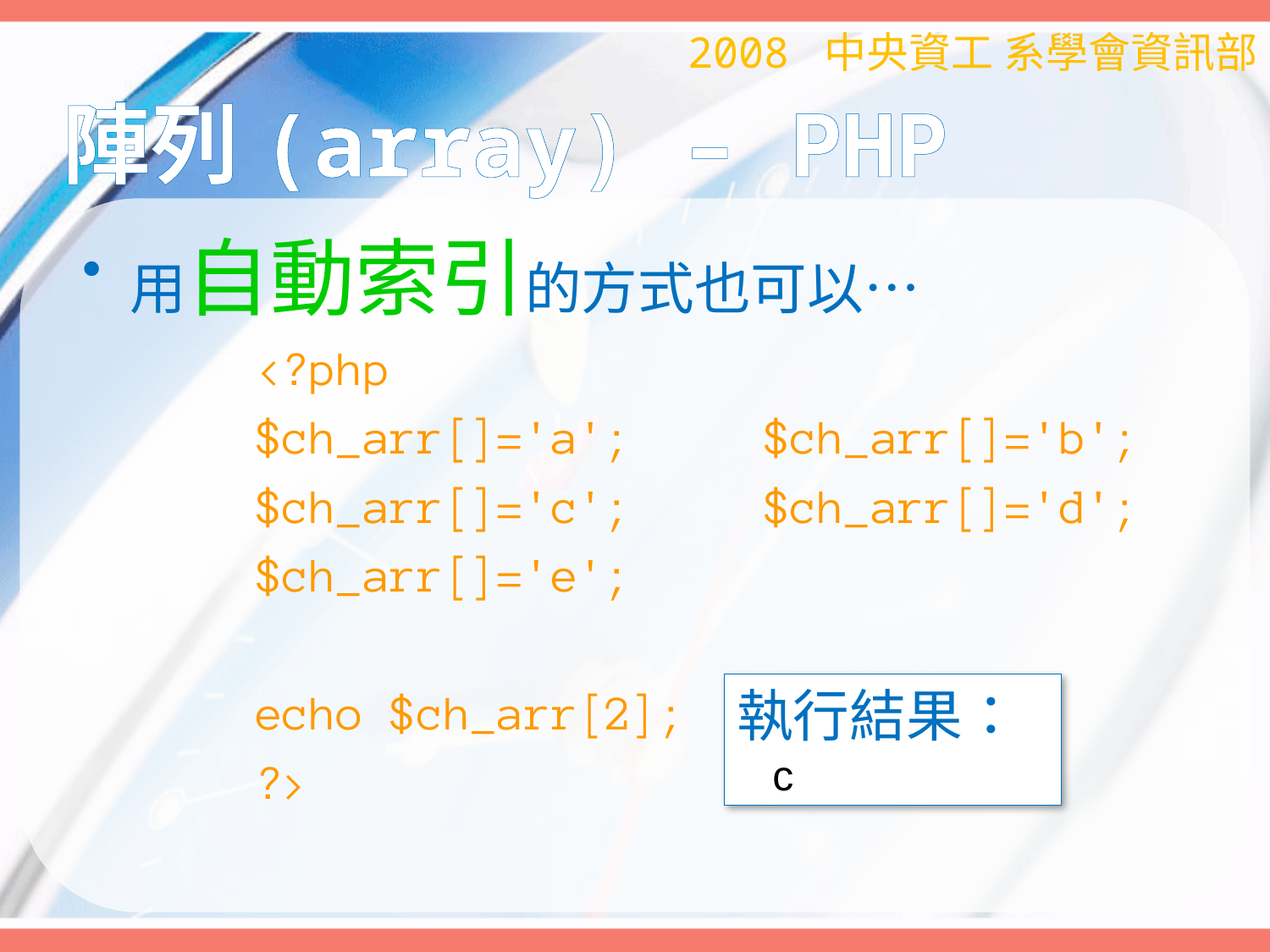

2008 中央資工 系學會資訊部
# 陣列(array) – PHP

用自動索引的方式也可以…
		<?php
		$ch_arr[]='a';		$ch_arr[]='b';
		$ch_arr[]='c';		$ch_arr[]='d';
		$ch_arr[]='e';

		echo $ch_arr[2];
		?>
執行結果：
   c